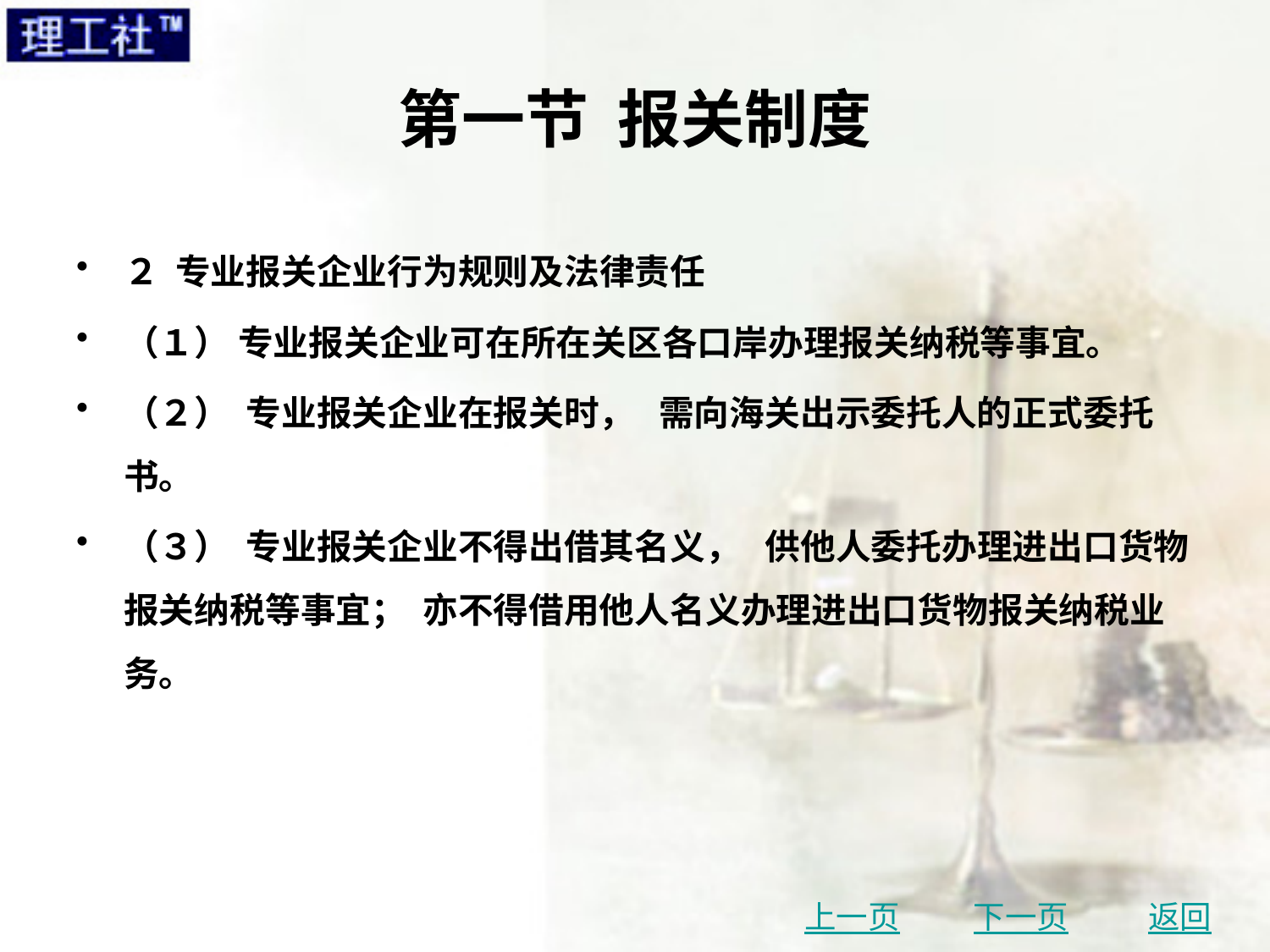

# 第一节  报关制度
２  专业报关企业行为规则及法律责任
（１） 专业报关企业可在所在关区各口岸办理报关纳税等事宜。
（２）  专业报关企业在报关时，   需向海关出示委托人的正式委托书。
（３）  专业报关企业不得出借其名义，   供他人委托办理进出口货物报关纳税等事宜；  亦不得借用他人名义办理进出口货物报关纳税业务。
上一页
下一页
返回